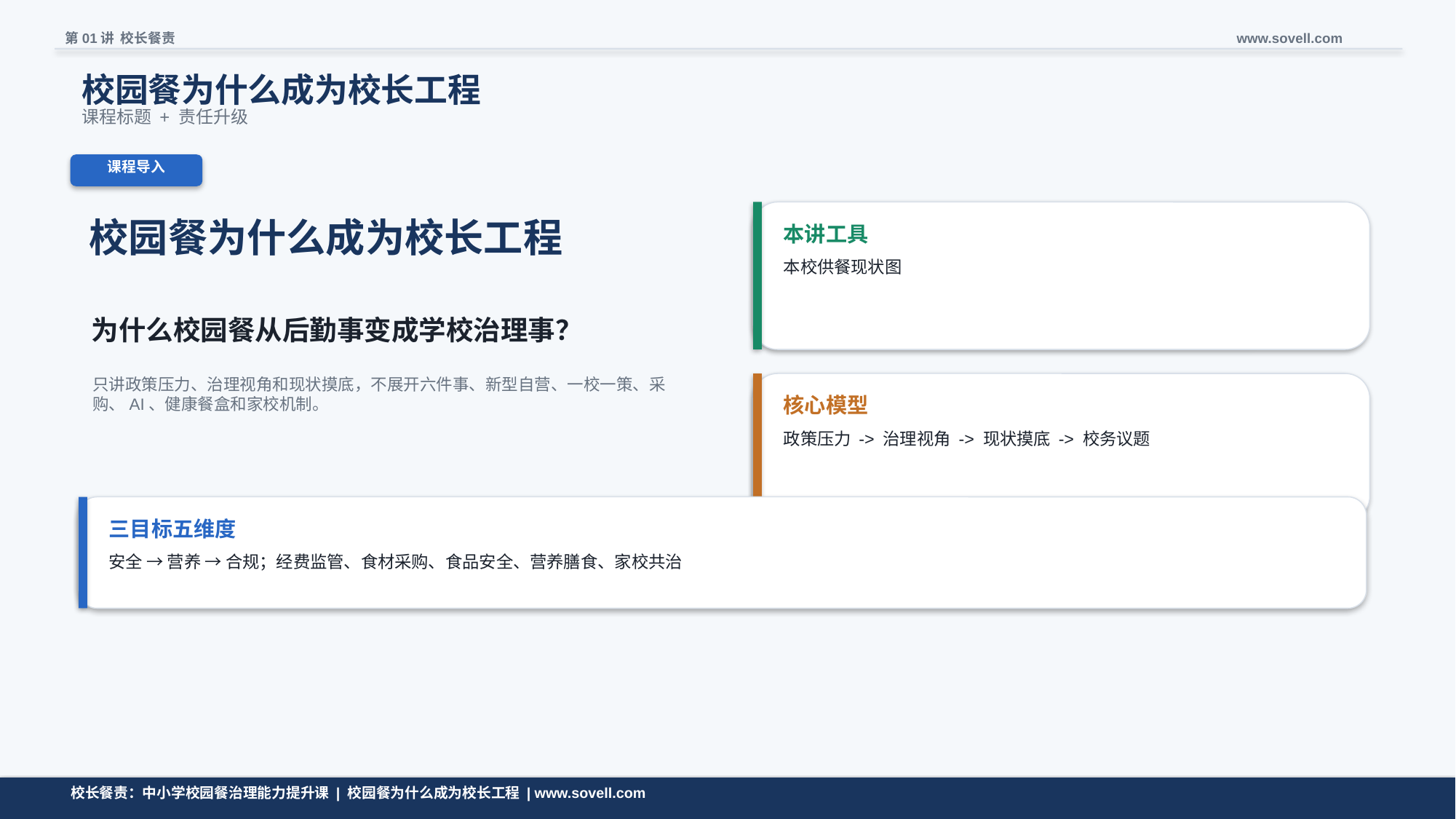

第01讲  校长餐责
www.sovell.com

校园餐为什么成为校长工程
课程标题 + 责任升级

课程导入

校园餐为什么成为校长工程
本讲工具
本校供餐现状图
为什么校园餐从后勤事变成学校治理事？
只讲政策压力、治理视角和现状摸底，不展开六件事、新型自营、一校一策、采购、AI、健康餐盒和家校机制。

核心模型
政策压力 -> 治理视角 -> 现状摸底 -> 校务议题

三目标五维度
安全 → 营养 → 合规；经费监管、食材采购、食品安全、营养膳食、家校共治

校长餐责：中小学校园餐治理能力提升课 | 校园餐为什么成为校长工程 | www.sovell.com
校长餐责：中小学校园餐治理能力提升课 | 校园餐为什么成为校长工程 | www.sovell.com